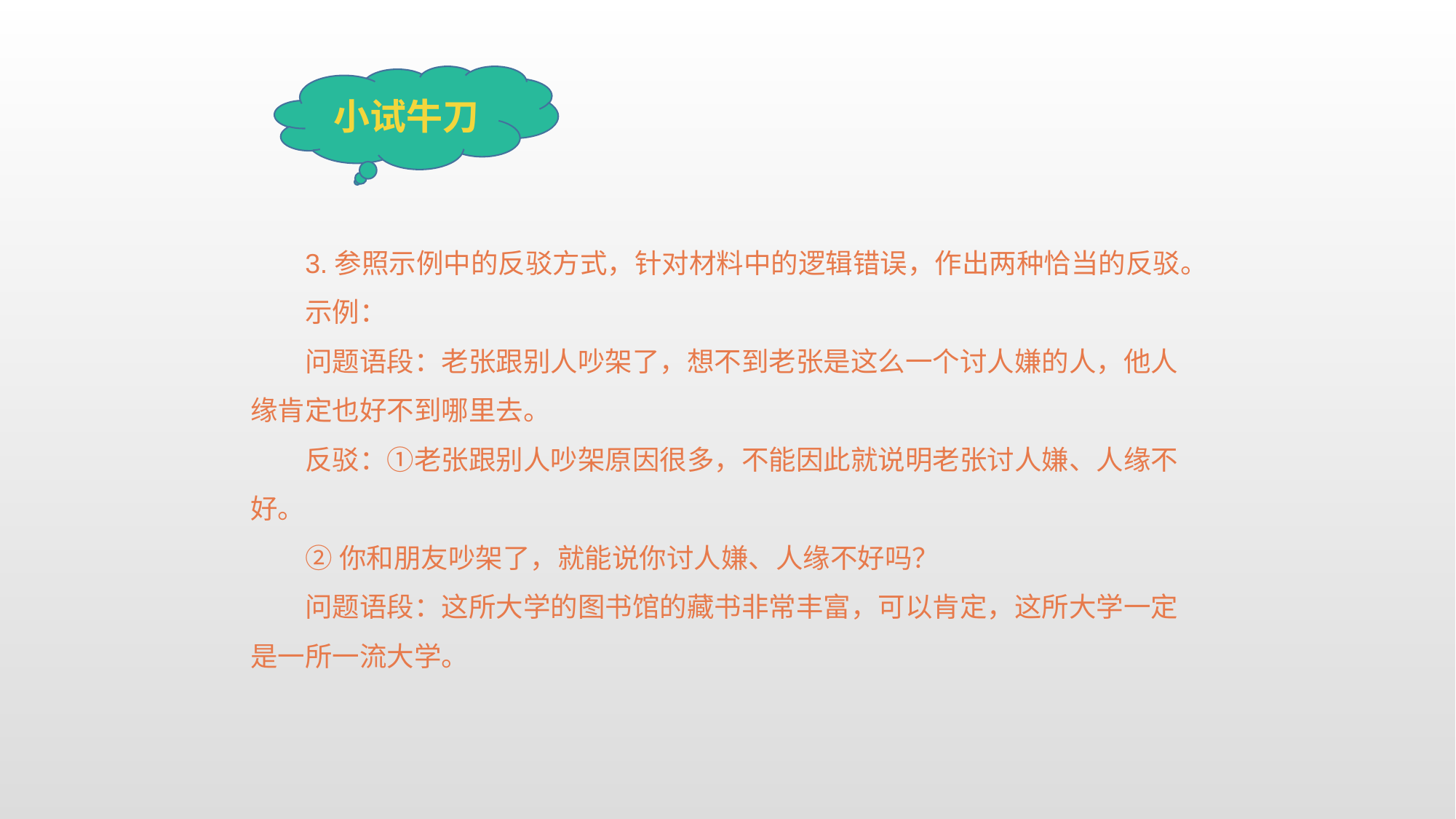

小试牛刀
3.参照示例中的反驳方式，针对材料中的逻辑错误，作出两种恰当的反驳。
示例：
问题语段：老张跟别人吵架了，想不到老张是这么一个讨人嫌的人，他人缘肯定也好不到哪里去。
反驳：①老张跟别人吵架原因很多，不能因此就说明老张讨人嫌、人缘不好。
②你和朋友吵架了，就能说你讨人嫌、人缘不好吗？
问题语段：这所大学的图书馆的藏书非常丰富，可以肯定，这所大学一定是一所一流大学。